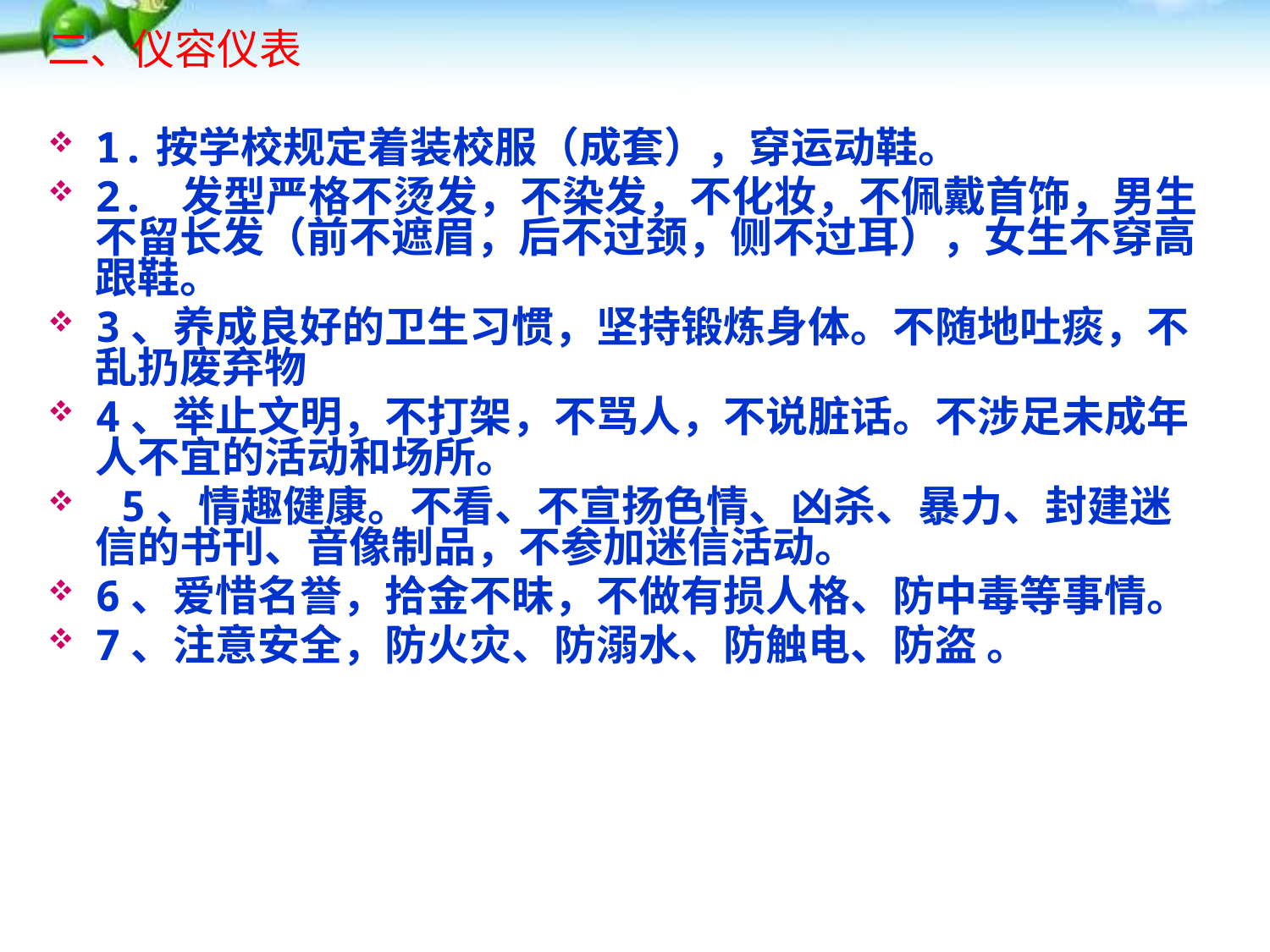

二、仪容仪表

1.按学校规定着装校服（成套），穿运动鞋。
2. 发型严格不烫发，不染发，不化妆，不佩戴首饰，男生不留长发（前不遮眉，后不过颈，侧不过耳），女生不穿高跟鞋。
3、养成良好的卫生习惯，坚持锻炼身体。不随地吐痰，不乱扔废弃物
4、举止文明，不打架，不骂人，不说脏话。不涉足未成年人不宜的活动和场所。
 5、情趣健康。不看、不宣扬色情、凶杀、暴力、封建迷信的书刊、音像制品，不参加迷信活动。
6、爱惜名誉，拾金不昧，不做有损人格、防中毒等事情。
7、注意安全，防火灾、防溺水、防触电、防盗 。